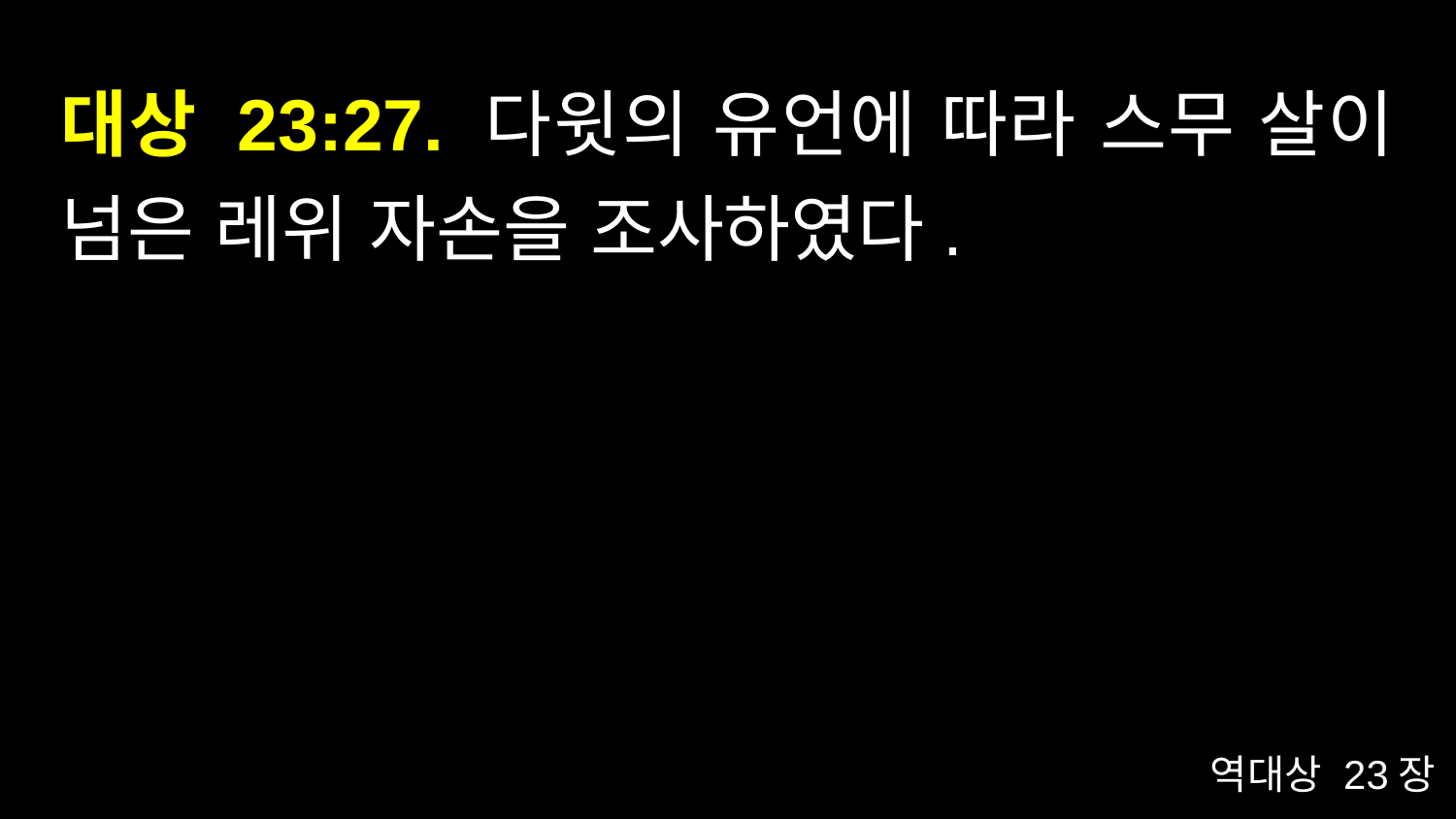

# 대상 23:27. 다윗의 유언에 따라 스무 살이 넘은 레위 자손을 조사하였다.
역대상 23장